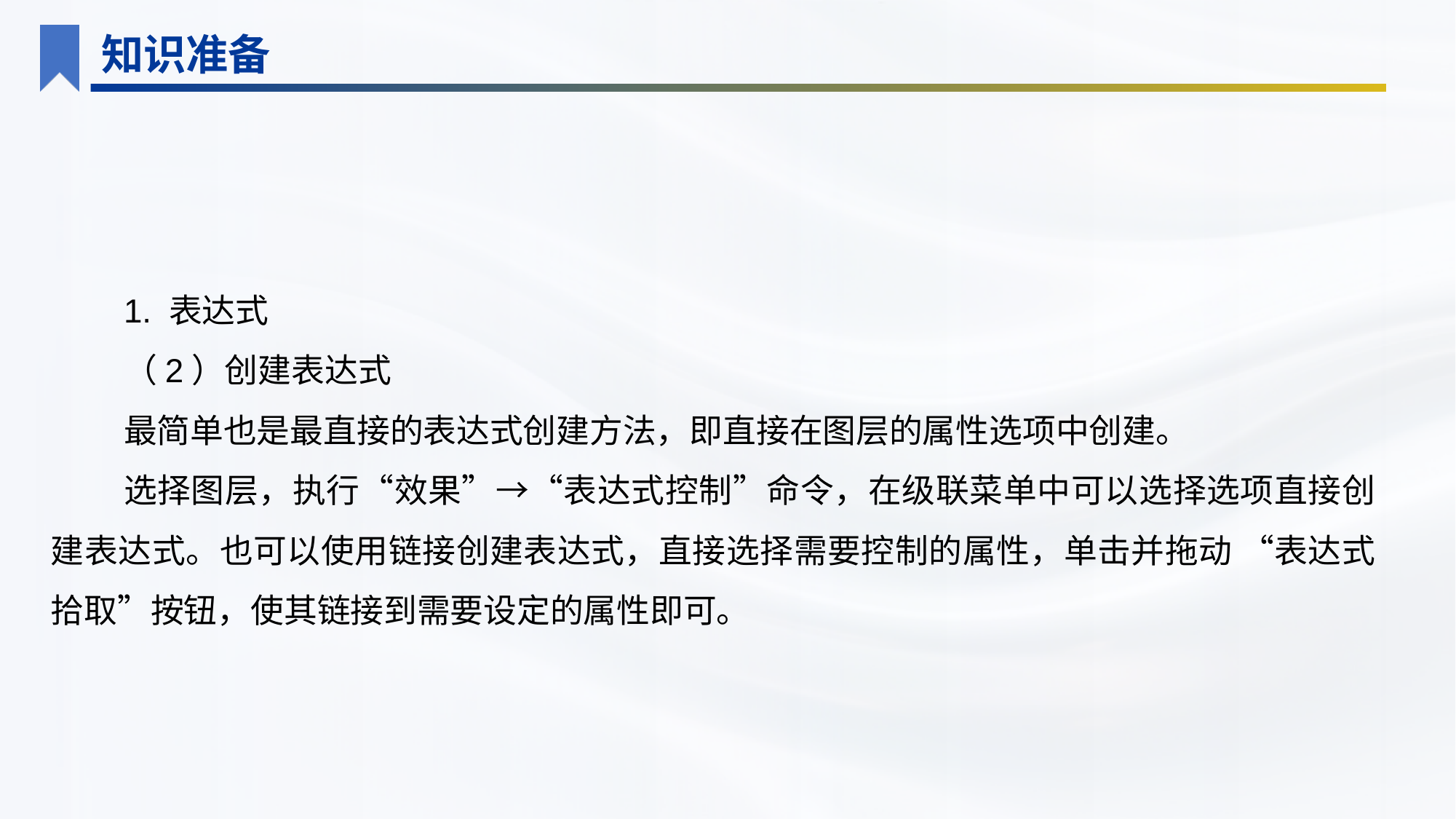

知识准备
1. 表达式
（2）创建表达式
最简单也是最直接的表达式创建方法，即直接在图层的属性选项中创建。
选择图层，执行“效果”→“表达式控制”命令，在级联菜单中可以选择选项直接创建表达式。也可以使用链接创建表达式，直接选择需要控制的属性，单击并拖动 “表达式拾取”按钮，使其链接到需要设定的属性即可。